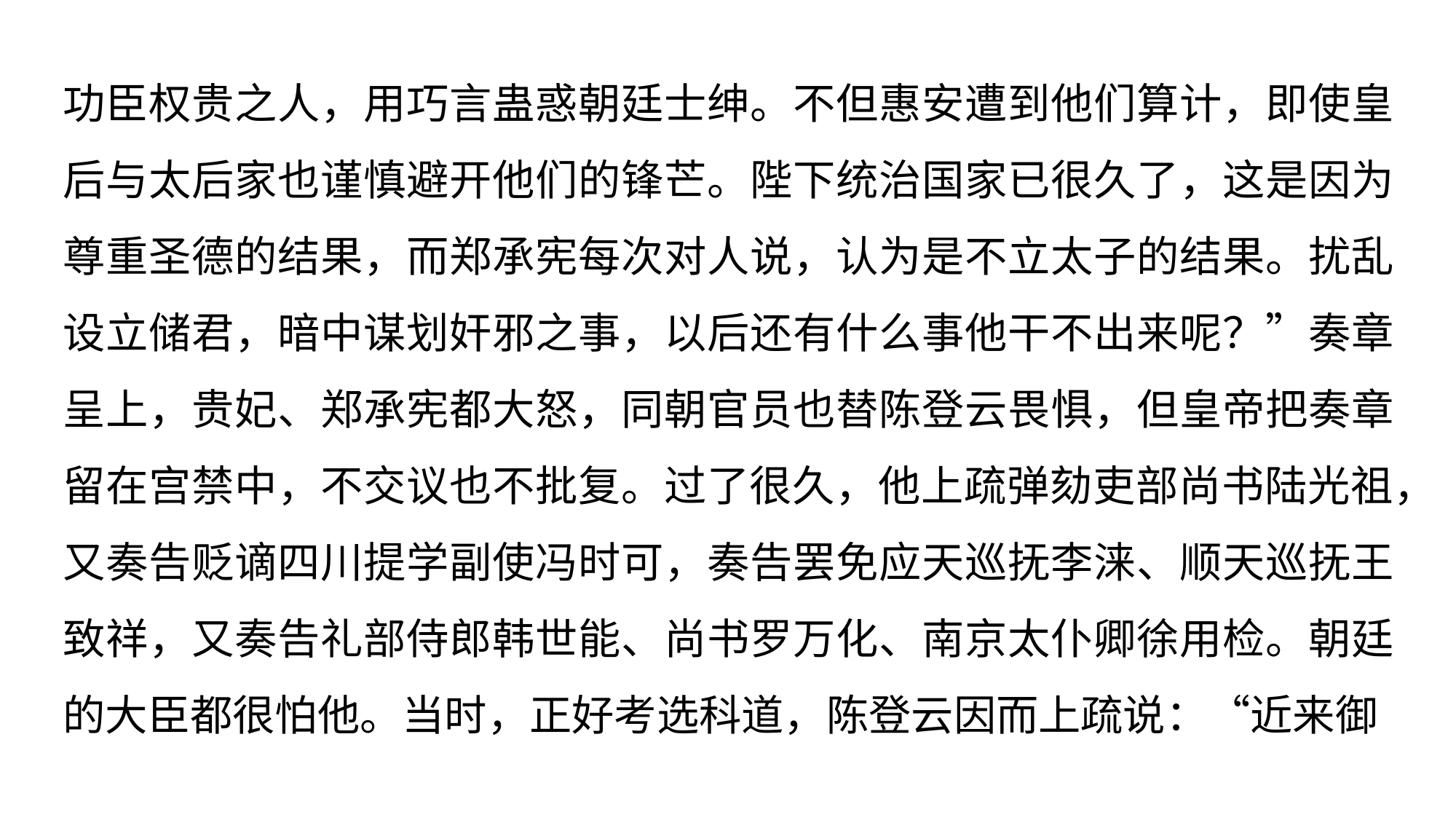

功臣权贵之人，用巧言蛊惑朝廷士绅。不但惠安遭到他们算计，即使皇后与太后家也谨慎避开他们的锋芒。陛下统治国家已很久了，这是因为尊重圣德的结果，而郑承宪每次对人说，认为是不立太子的结果。扰乱设立储君，暗中谋划奸邪之事，以后还有什么事他干不出来呢？”奏章呈上，贵妃、郑承宪都大怒，同朝官员也替陈登云畏惧，但皇帝把奏章留在宫禁中，不交议也不批复。过了很久，他上疏弹劾吏部尚书陆光祖，又奏告贬谪四川提学副使冯时可，奏告罢免应天巡抚李涞、顺天巡抚王致祥，又奏告礼部侍郎韩世能、尚书罗万化、南京太仆卿徐用检。朝廷的大臣都很怕他。当时，正好考选科道，陈登云因而上疏说：“近来御